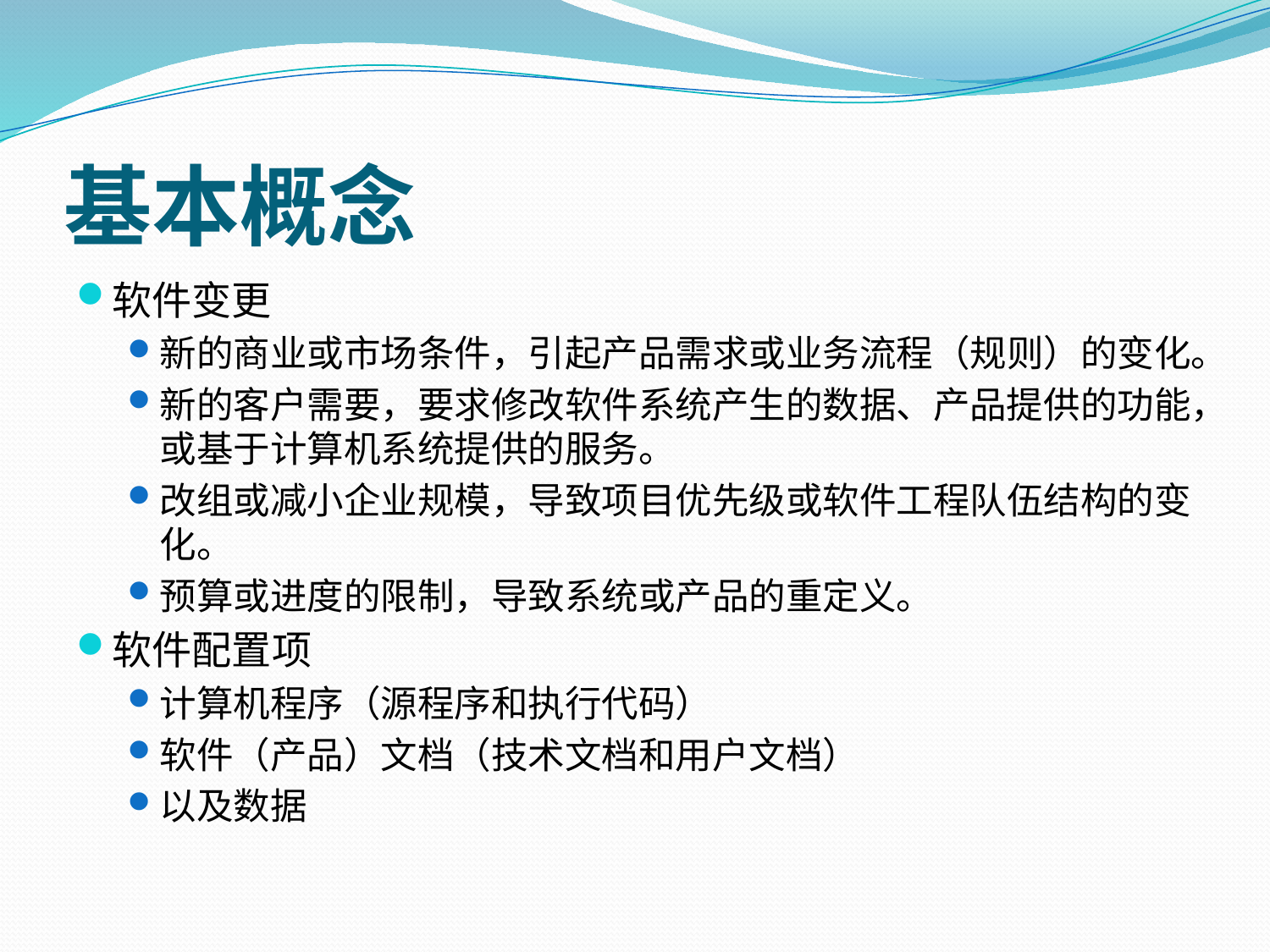

# 基本概念
软件变更
新的商业或市场条件，引起产品需求或业务流程（规则）的变化。
新的客户需要，要求修改软件系统产生的数据、产品提供的功能，或基于计算机系统提供的服务。
改组或减小企业规模，导致项目优先级或软件工程队伍结构的变化。
预算或进度的限制，导致系统或产品的重定义。
软件配置项
计算机程序（源程序和执行代码）
软件（产品）文档（技术文档和用户文档）
以及数据